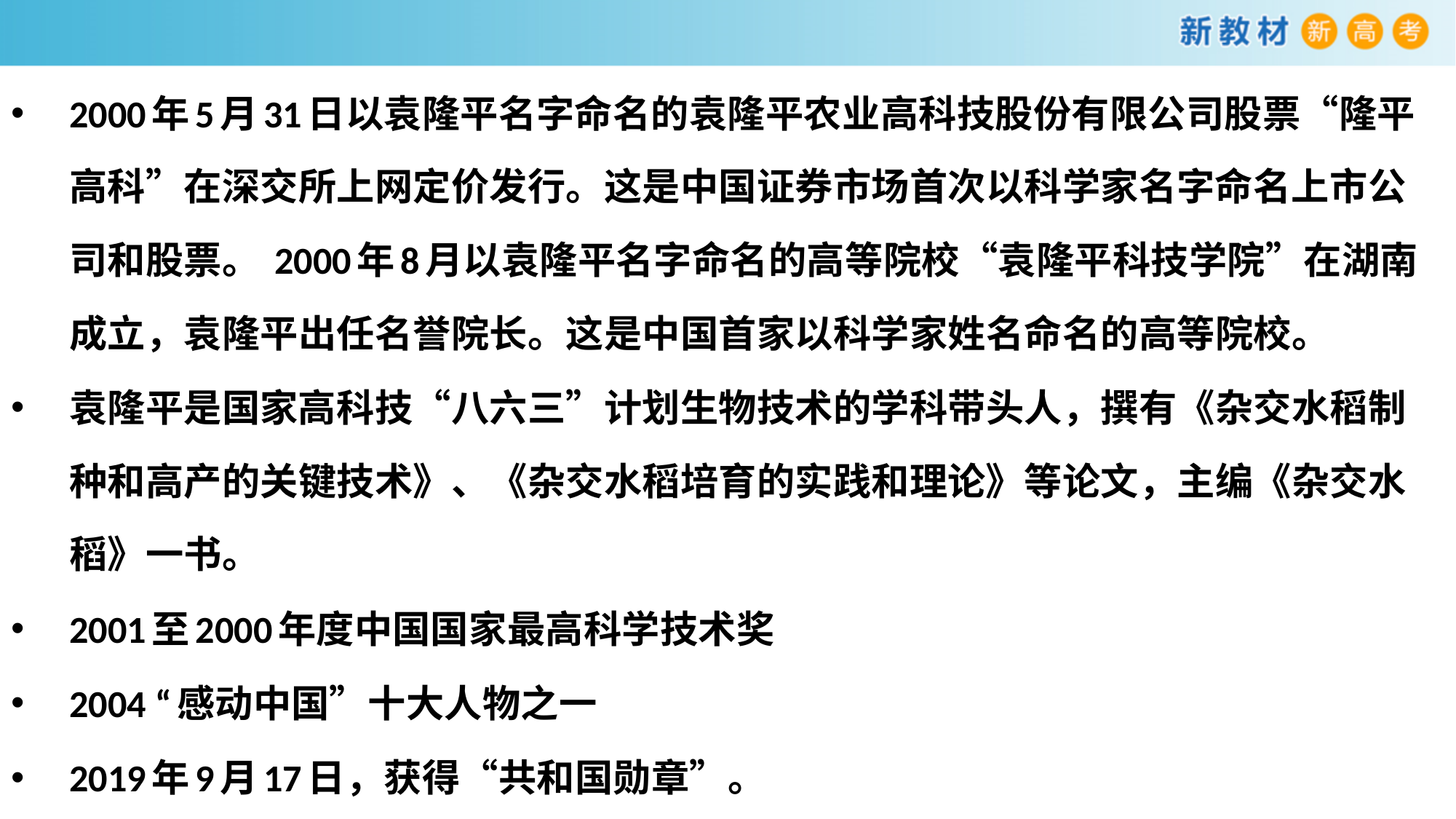

2000年5月31日以袁隆平名字命名的袁隆平农业高科技股份有限公司股票“隆平高科”在深交所上网定价发行。这是中国证券市场首次以科学家名字命名上市公司和股票。 2000年8月以袁隆平名字命名的高等院校“袁隆平科技学院”在湖南成立，袁隆平出任名誉院长。这是中国首家以科学家姓名命名的高等院校。
袁隆平是国家高科技“八六三”计划生物技术的学科带头人，撰有《杂交水稻制种和高产的关键技术》、《杂交水稻培育的实践和理论》等论文，主编《杂交水稻》一书。
2001至2000年度中国国家最高科学技术奖
2004 “感动中国”十大人物之一
2019年9月17日，获得“共和国勋章”。